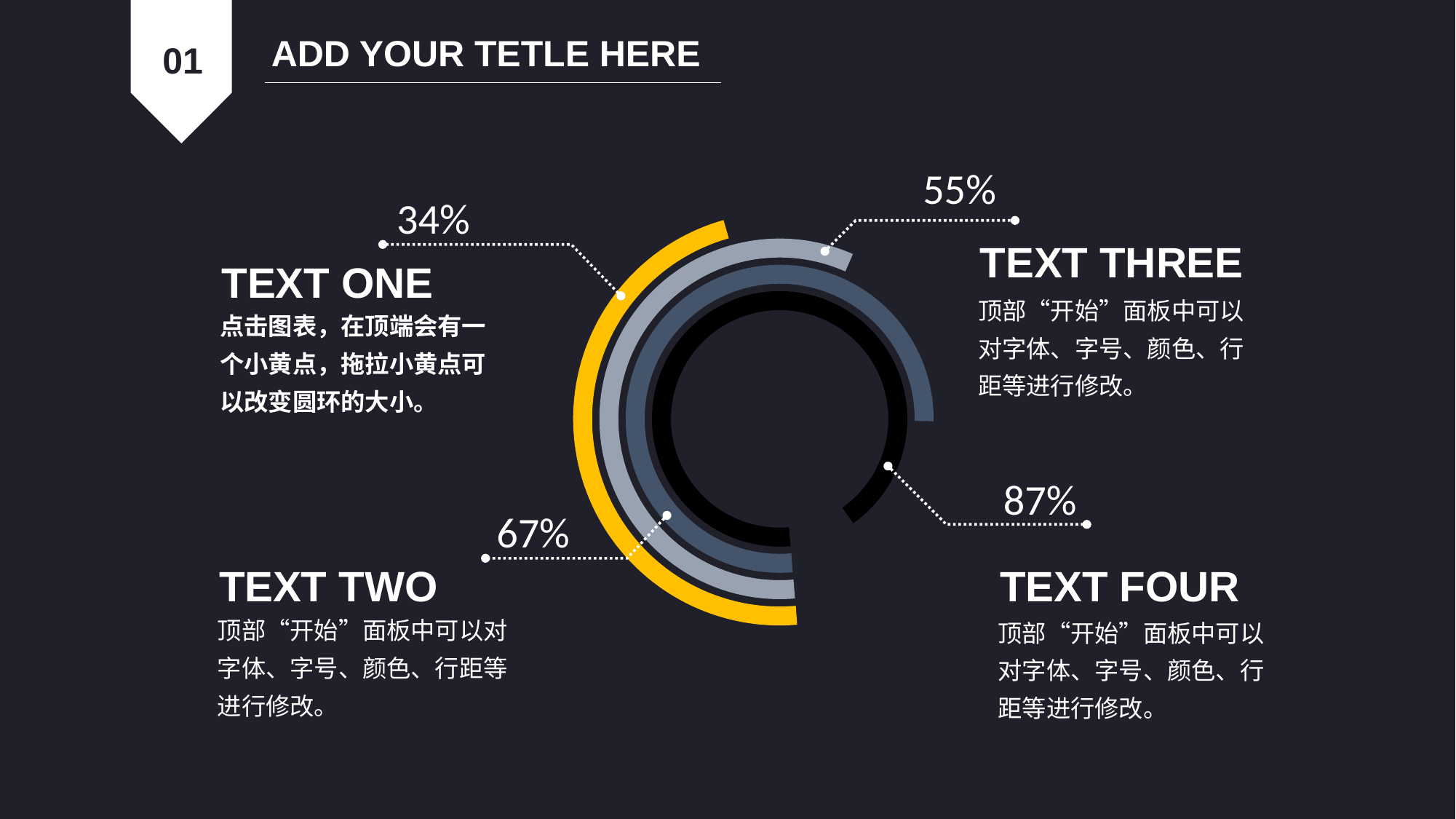

ADD YOUR TETLE HERE
01
55%
34%

TEXT THREE
顶部“开始”面板中可以对字体、字号、颜色、行距等进行修改。

TEXT ONE
点击图表，在顶端会有一个小黄点，拖拉小黄点可以改变圆环的大小。

87%
67%

TEXT TWO
顶部“开始”面板中可以对字体、字号、颜色、行距等进行修改。
TEXT FOUR
顶部“开始”面板中可以对字体、字号、颜色、行距等进行修改。